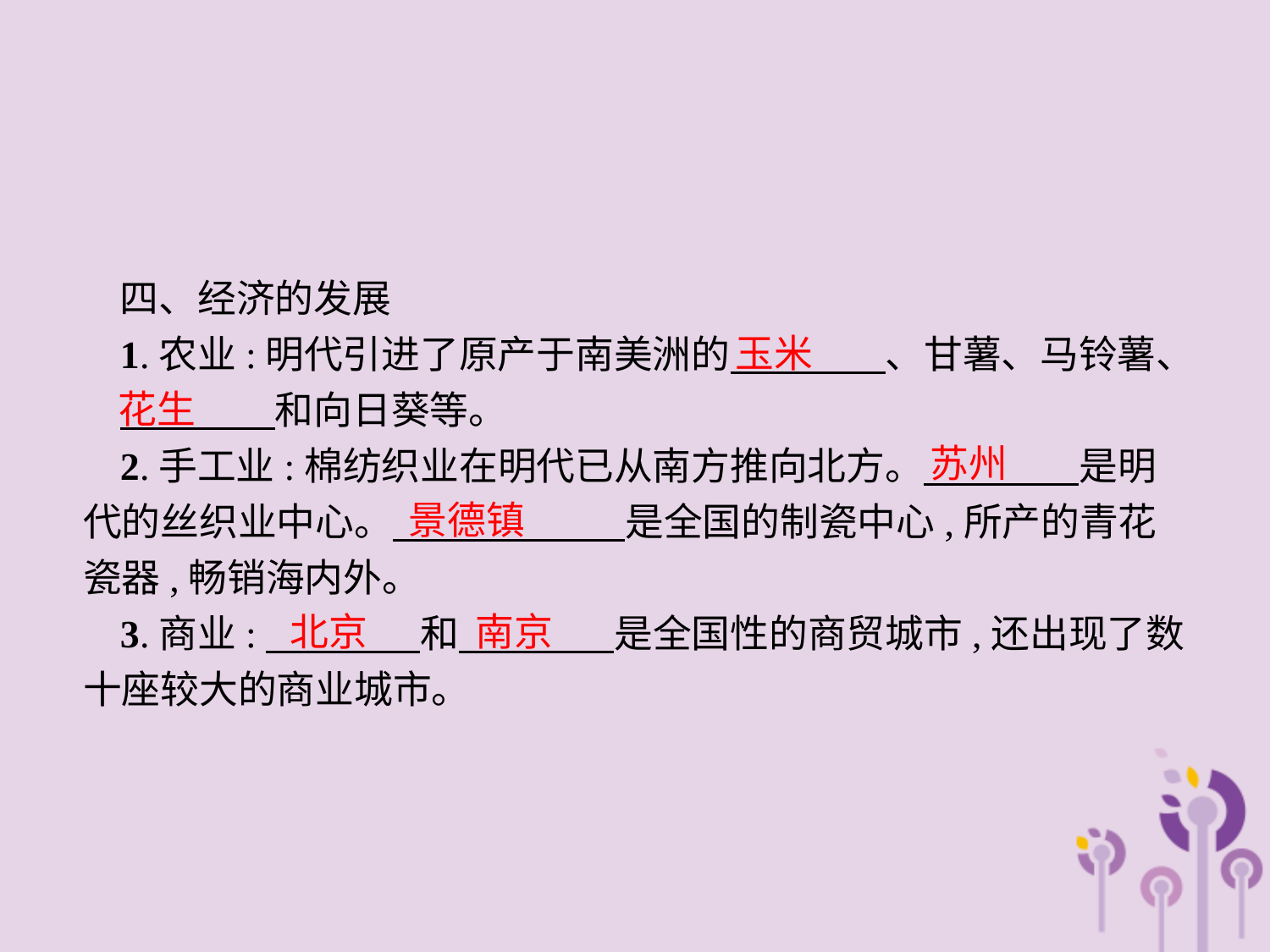

四、经济的发展
1.农业:明代引进了原产于南美洲的　　　　、甘薯、马铃薯、
　　　　和向日葵等。
2.手工业:棉纺织业在明代已从南方推向北方。　　　　是明代的丝织业中心。　　　　　　是全国的制瓷中心,所产的青花瓷器,畅销海内外。
3.商业:　　　　和　　　　是全国性的商贸城市,还出现了数十座较大的商业城市。
玉米
花生
苏州
景德镇
北京　        南京